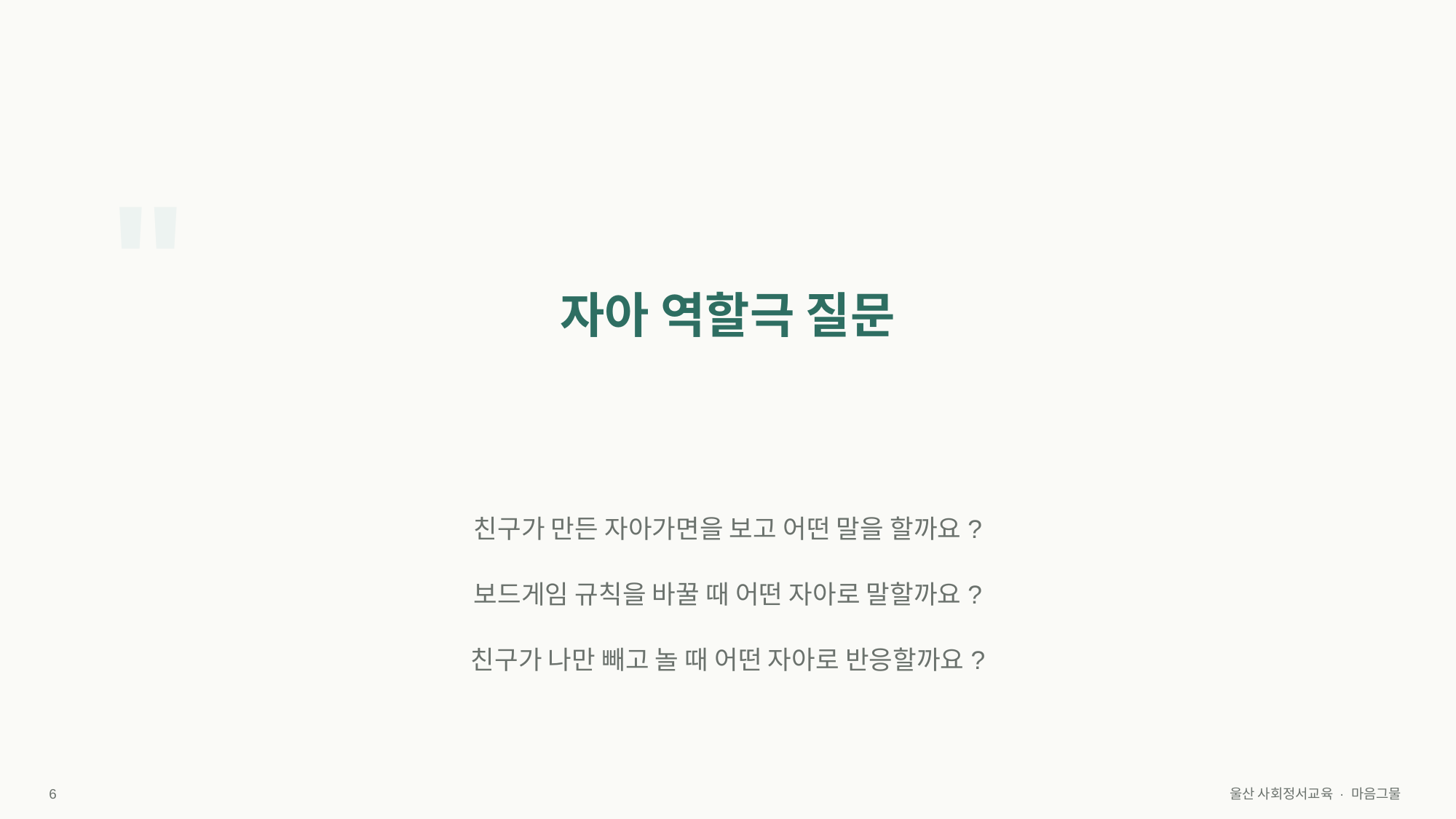

"
자아 역할극 질문
친구가 만든 자아가면을 보고 어떤 말을 할까요?
보드게임 규칙을 바꿀 때 어떤 자아로 말할까요?
친구가 나만 빼고 놀 때 어떤 자아로 반응할까요?
6
울산 사회정서교육 · 마음그물